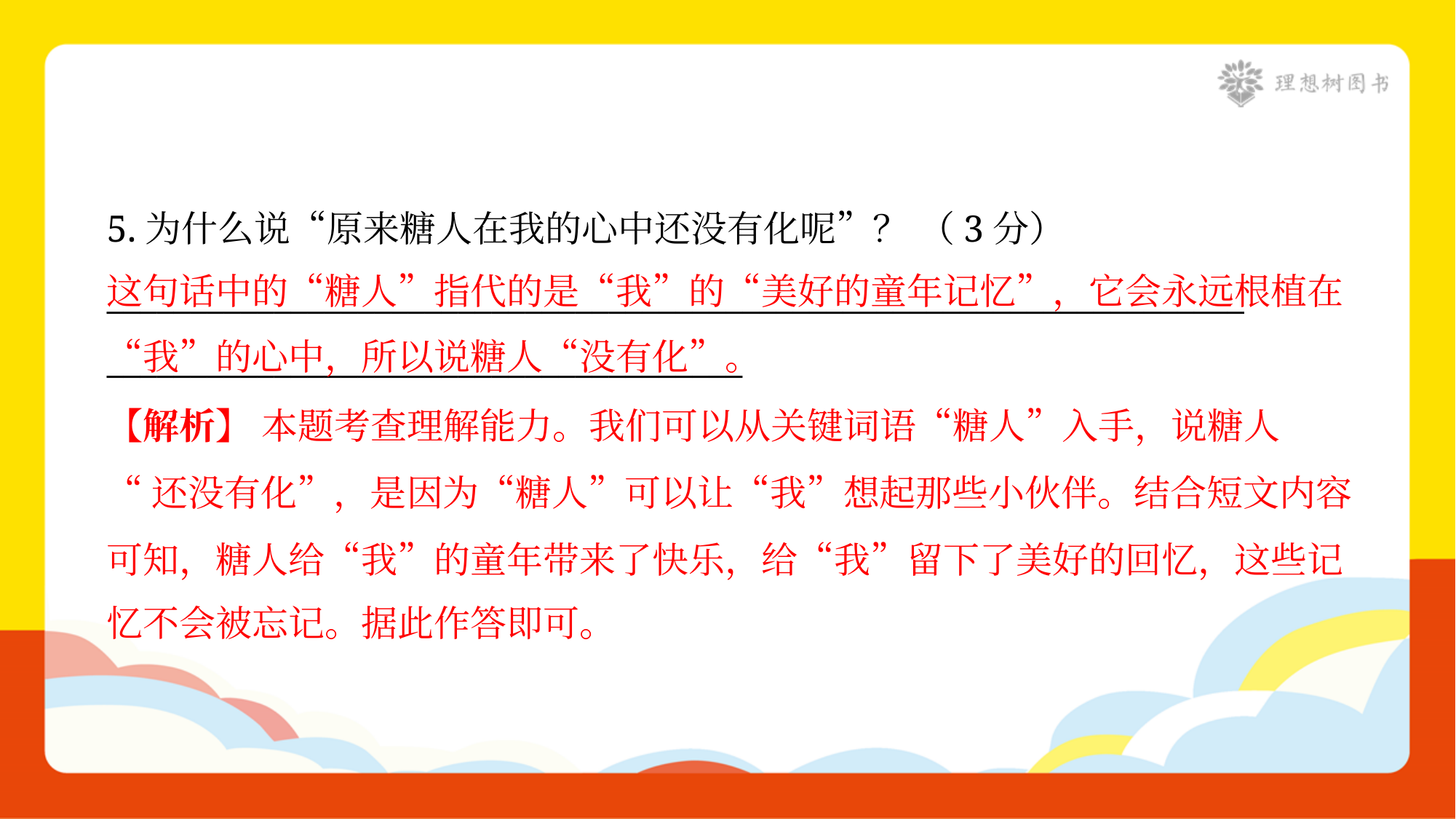

5.为什么说“原来糖人在我的心中还没有化呢”？ （3分）
____________________________________________________________________
______________________________________
这句话中的“糖人”指代的是“我”的“美好的童年记忆”，它会永远根植在 “我”的心中，所以说糖人“没有化”。
【解析】 本题考查理解能力。我们可以从关键词语“糖人”入手，说糖人
“还没有化”，是因为“糖人”可以让“我”想起那些小伙伴。结合短文内容
可知，糖人给“我”的童年带来了快乐，给“我”留下了美好的回忆，这些记
忆不会被忘记。据此作答即可。